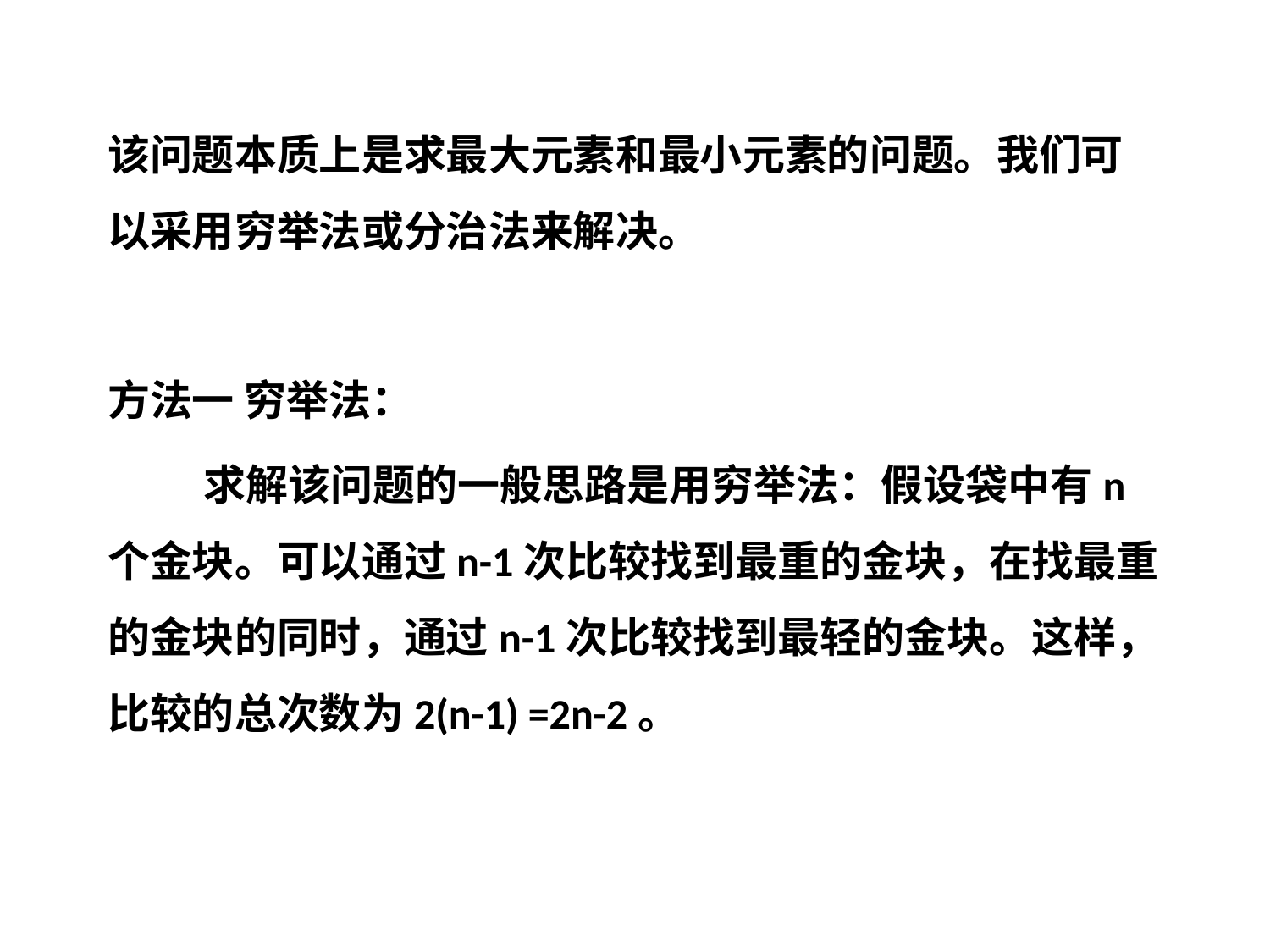

该问题本质上是求最大元素和最小元素的问题。我们可以采用穷举法或分治法来解决。

方法一 穷举法：
         求解该问题的一般思路是用穷举法：假设袋中有n 个金块。可以通过n-1次比较找到最重的金块，在找最重的金块的同时，通过n-1次比较找到最轻的金块。这样，比较的总次数为2(n-1) =2n-2。